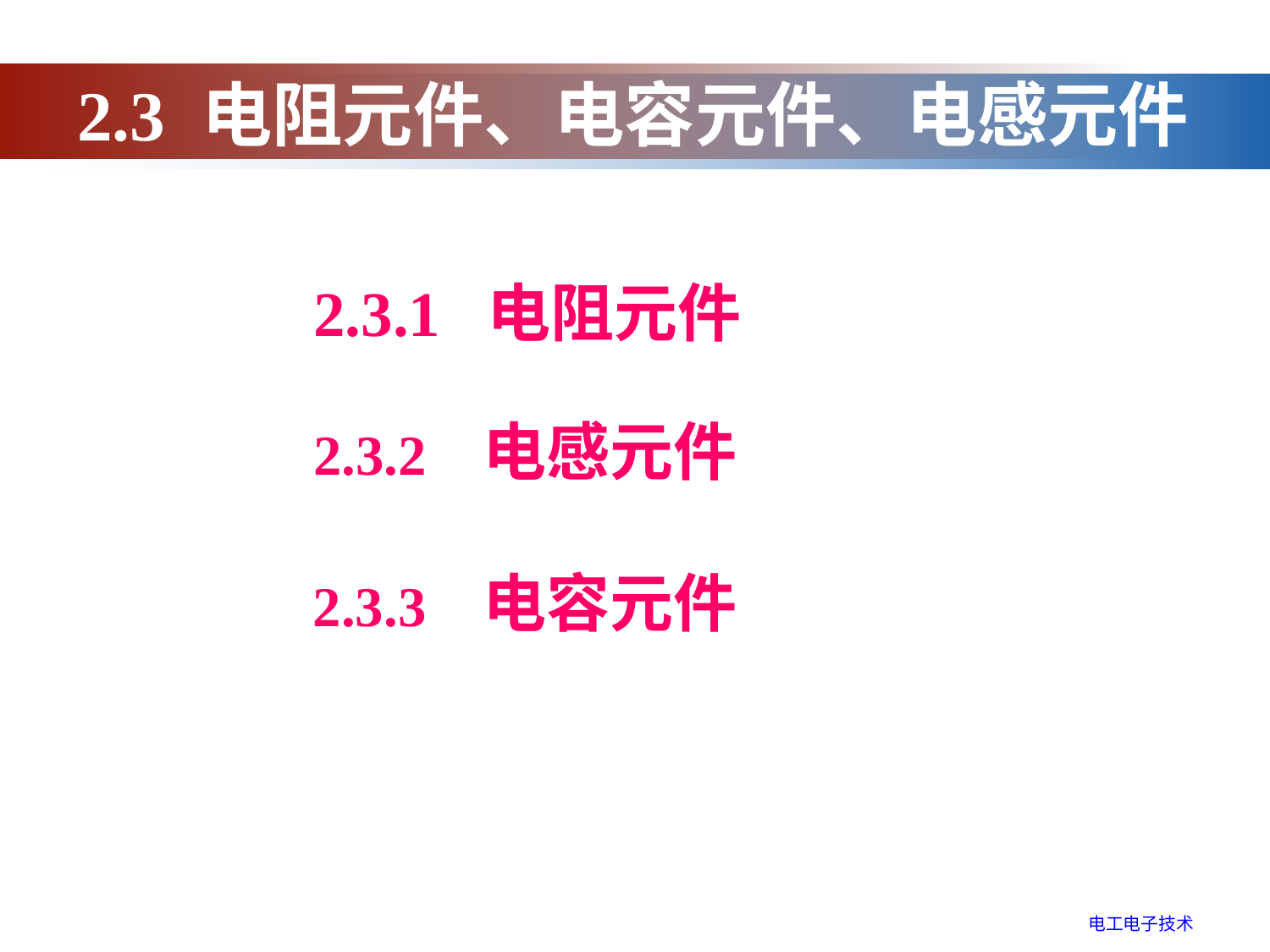

2.3 电阻元件、电容元件、电感元件
2.3.1  电阻元件
2.3.2   电感元件
2.3.3   电容元件
电工电子技术